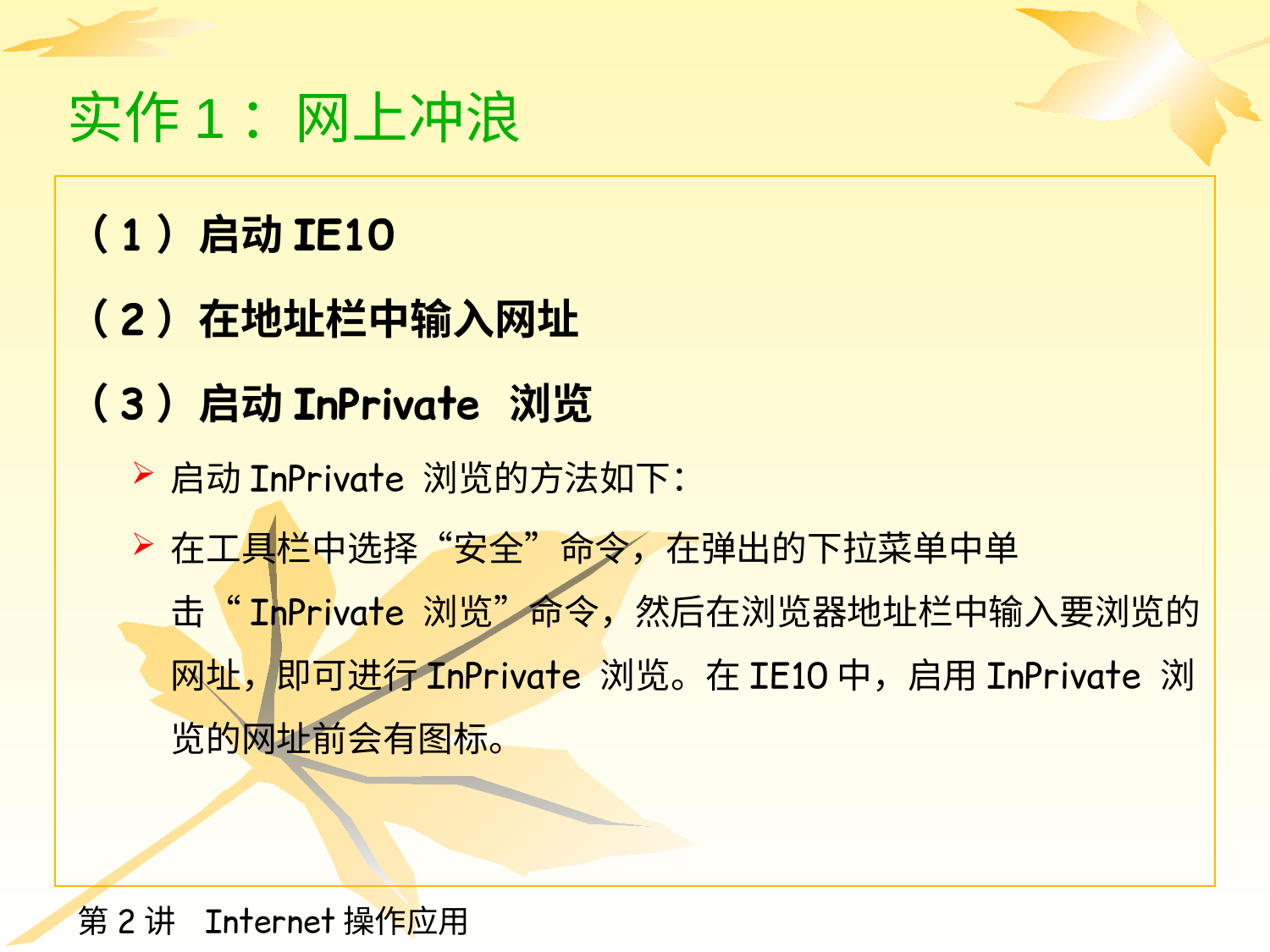

# 实作1：网上冲浪
（1）启动IE10
（2）在地址栏中输入网址
（3）启动InPrivate 浏览
启动InPrivate 浏览的方法如下：
在工具栏中选择“安全”命令，在弹出的下拉菜单中单击“InPrivate 浏览”命令，然后在浏览器地址栏中输入要浏览的网址，即可进行InPrivate 浏览。在IE10中，启用InPrivate 浏览的网址前会有图标。